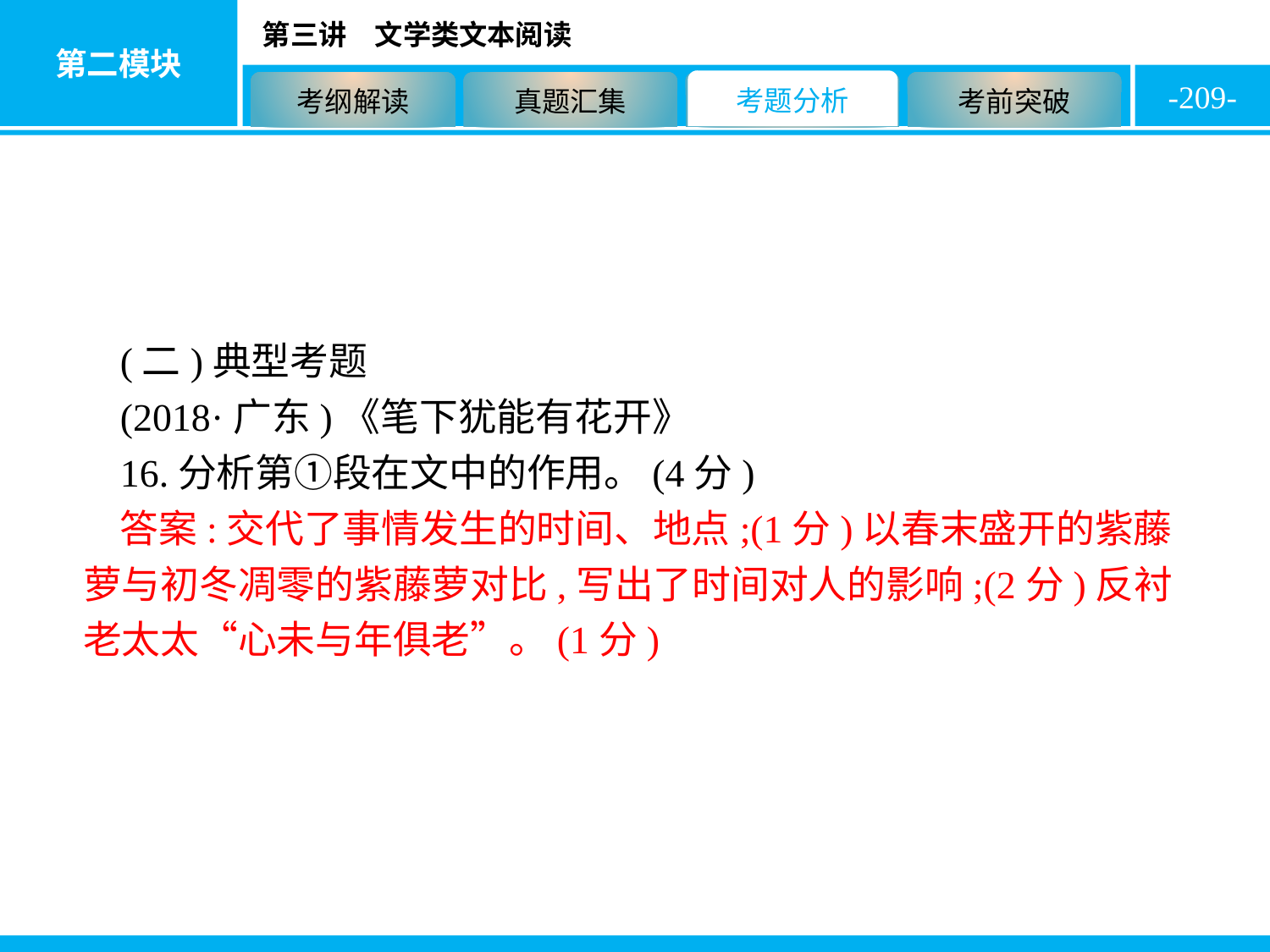

-209-
(二)典型考题
(2018·广东)《笔下犹能有花开》
16.分析第①段在文中的作用。(4分)
答案:交代了事情发生的时间、地点;(1分)以春末盛开的紫藤萝与初冬凋零的紫藤萝对比,写出了时间对人的影响;(2分)反衬老太太“心未与年俱老”。(1分)